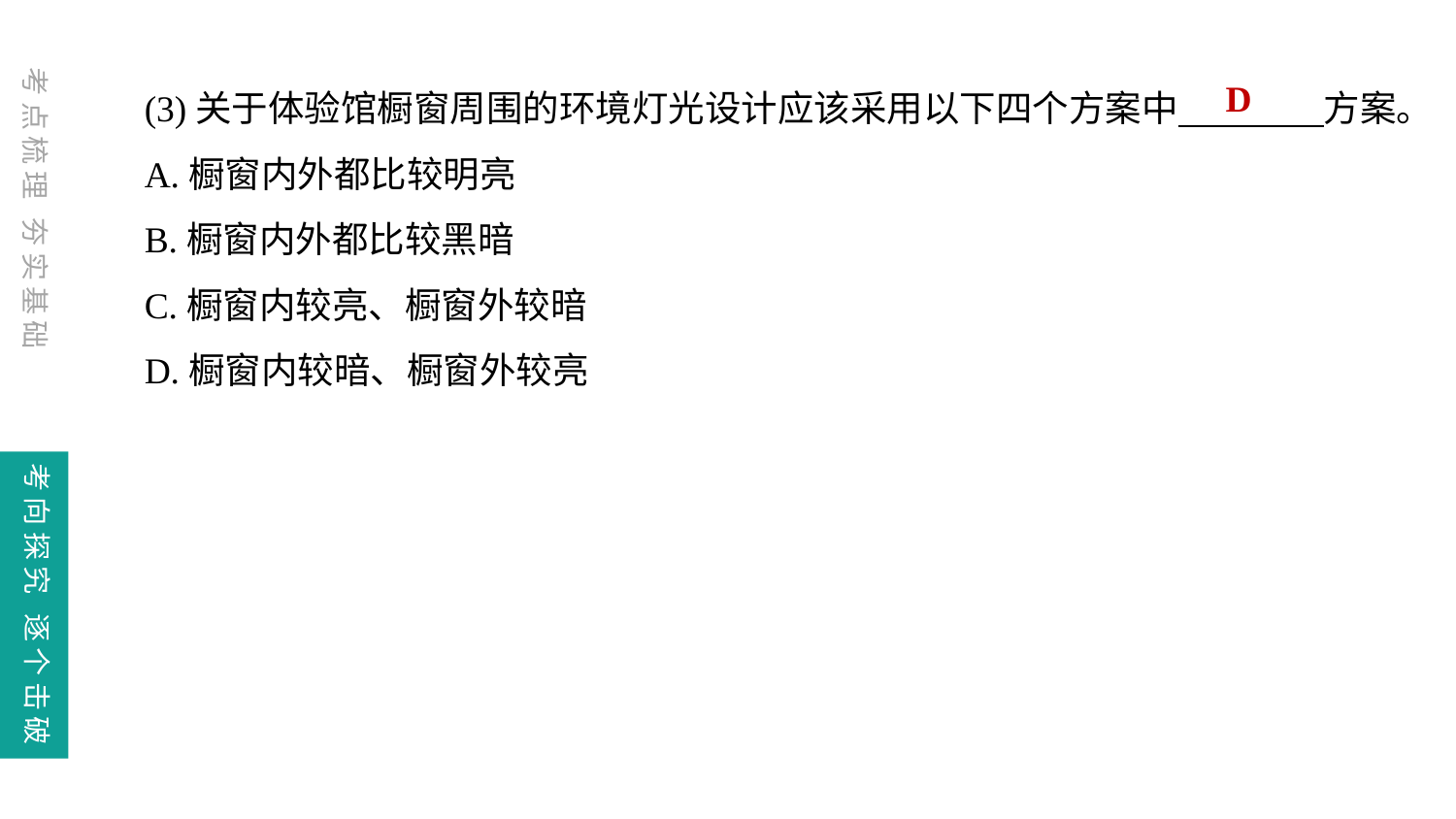

(3)关于体验馆橱窗周围的环境灯光设计应该采用以下四个方案中　　　　方案。
A.橱窗内外都比较明亮
B.橱窗内外都比较黑暗
C.橱窗内较亮、橱窗外较暗
D.橱窗内较暗、橱窗外较亮
D